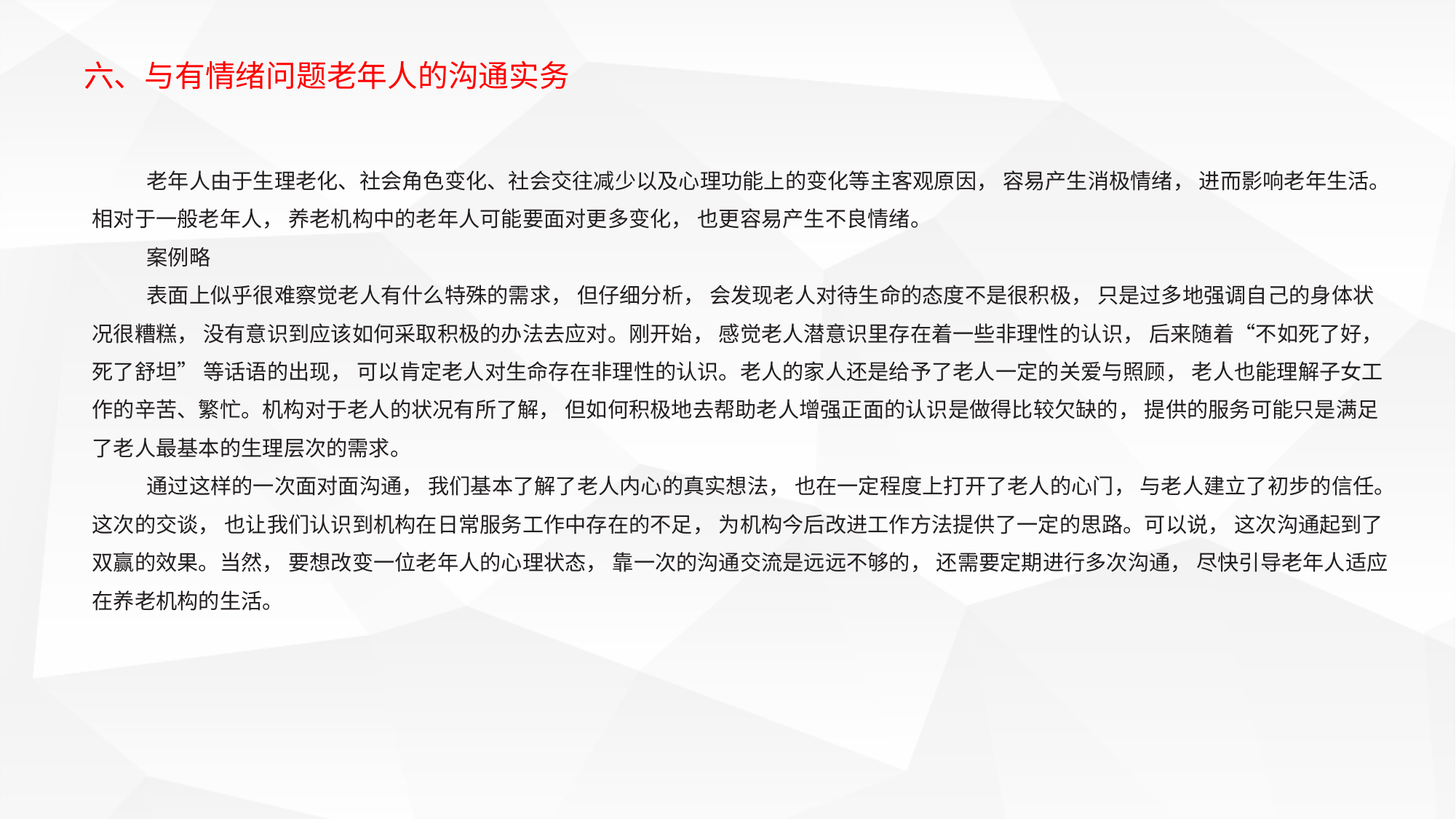

六、与有情绪问题老年人的沟通实务
老年人由于生理老化、社会角色变化、社会交往减少以及心理功能上的变化等主客观原因， 容易产生消极情绪， 进而影响老年生活。相对于一般老年人， 养老机构中的老年人可能要面对更多变化， 也更容易产生不良情绪。
案例略
表面上似乎很难察觉老人有什么特殊的需求， 但仔细分析， 会发现老人对待生命的态度不是很积极， 只是过多地强调自己的身体状况很糟糕， 没有意识到应该如何采取积极的办法去应对。刚开始， 感觉老人潜意识里存在着一些非理性的认识， 后来随着“不如死了好， 死了舒坦” 等话语的出现， 可以肯定老人对生命存在非理性的认识。老人的家人还是给予了老人一定的关爱与照顾， 老人也能理解子女工作的辛苦、繁忙。机构对于老人的状况有所了解， 但如何积极地去帮助老人增强正面的认识是做得比较欠缺的， 提供的服务可能只是满足了老人最基本的生理层次的需求。
通过这样的一次面对面沟通， 我们基本了解了老人内心的真实想法， 也在一定程度上打开了老人的心门， 与老人建立了初步的信任。这次的交谈， 也让我们认识到机构在日常服务工作中存在的不足， 为机构今后改进工作方法提供了一定的思路。可以说， 这次沟通起到了双赢的效果。当然， 要想改变一位老年人的心理状态， 靠一次的沟通交流是远远不够的， 还需要定期进行多次沟通， 尽快引导老年人适应在养老机构的生活。